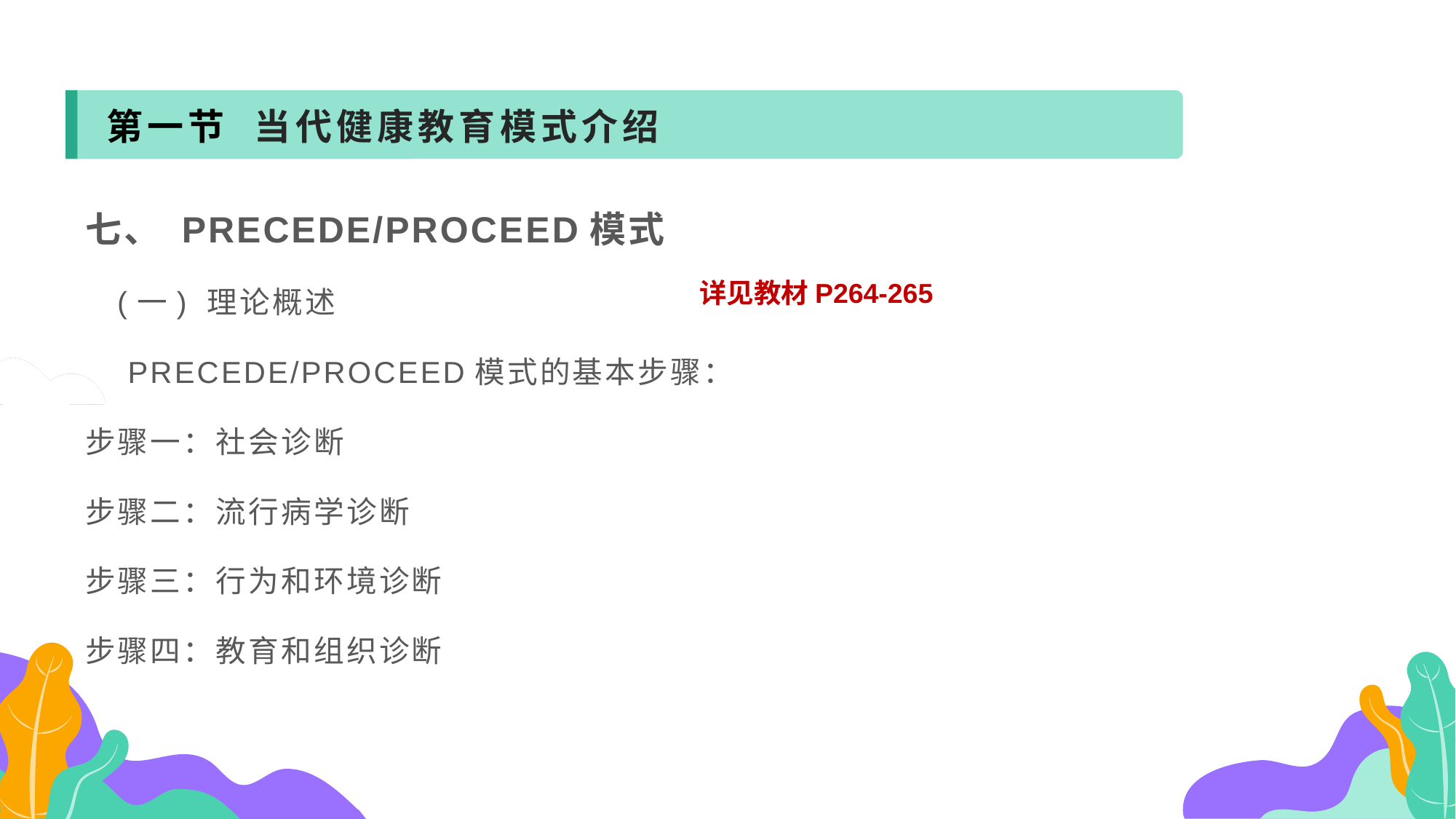

第一节  当代健康教育模式介绍
七、 PRECEDE/PROCEED模式
   (一) 理论概述
    PRECEDE/PROCEED模式的基本步骤：
步骤一：社会诊断
步骤二：流行病学诊断
步骤三：行为和环境诊断
步骤四：教育和组织诊断
详见教材P264-265